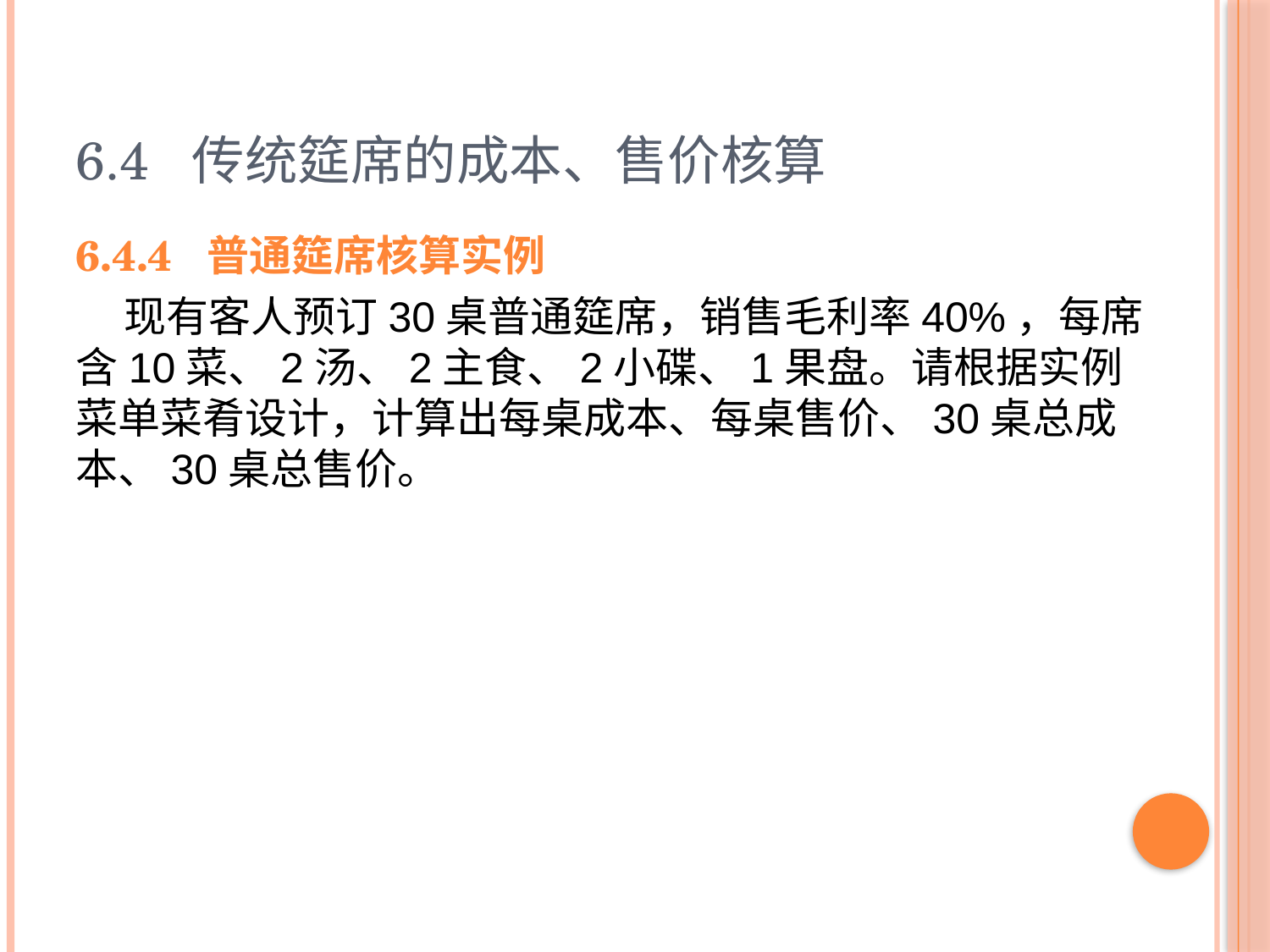

# 6.4  传统筵席的成本、售价核算
6.4.4  普通筵席核算实例
    现有客人预订30桌普通筵席，销售毛利率40%，每席含10菜、2汤、2主食、2小碟、1果盘。请根据实例菜单菜肴设计，计算出每桌成本、每桌售价、30桌总成本、30桌总售价。